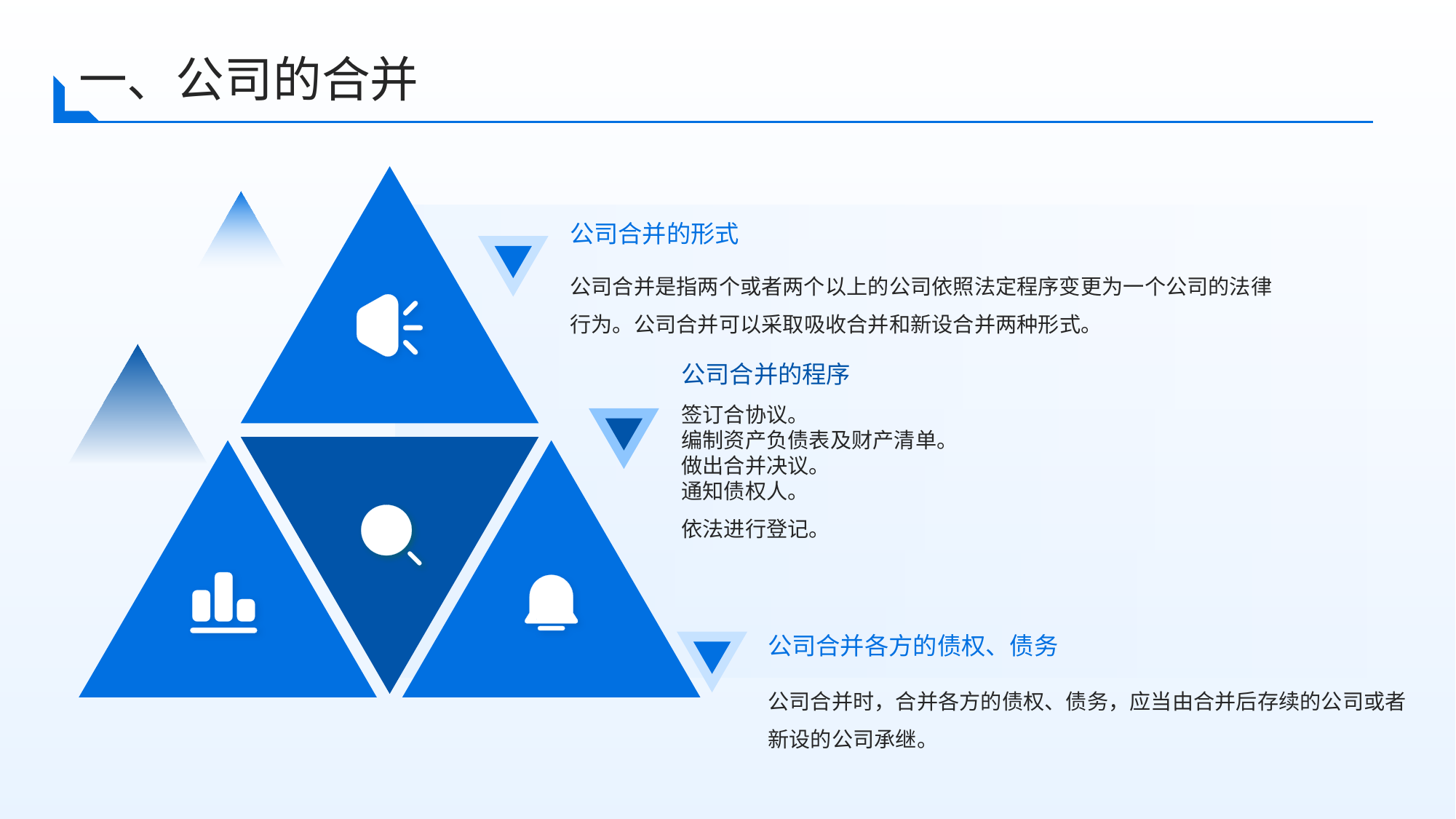

一、公司的合并

公司合并的形式

公司合并是指两个或者两个以上的公司依照法定程序变更为一个公司的法律行为。公司合并可以采取吸收合并和新设合并两种形式。

公司合并的程序

签订合协议。
编制资产负债表及财产清单。
做出合并决议。
通知债权人。
依法进行登记。

公司合并各方的债权、债务

公司合并时，合并各方的债权、债务，应当由合并后存续的公司或者新设的公司承继。